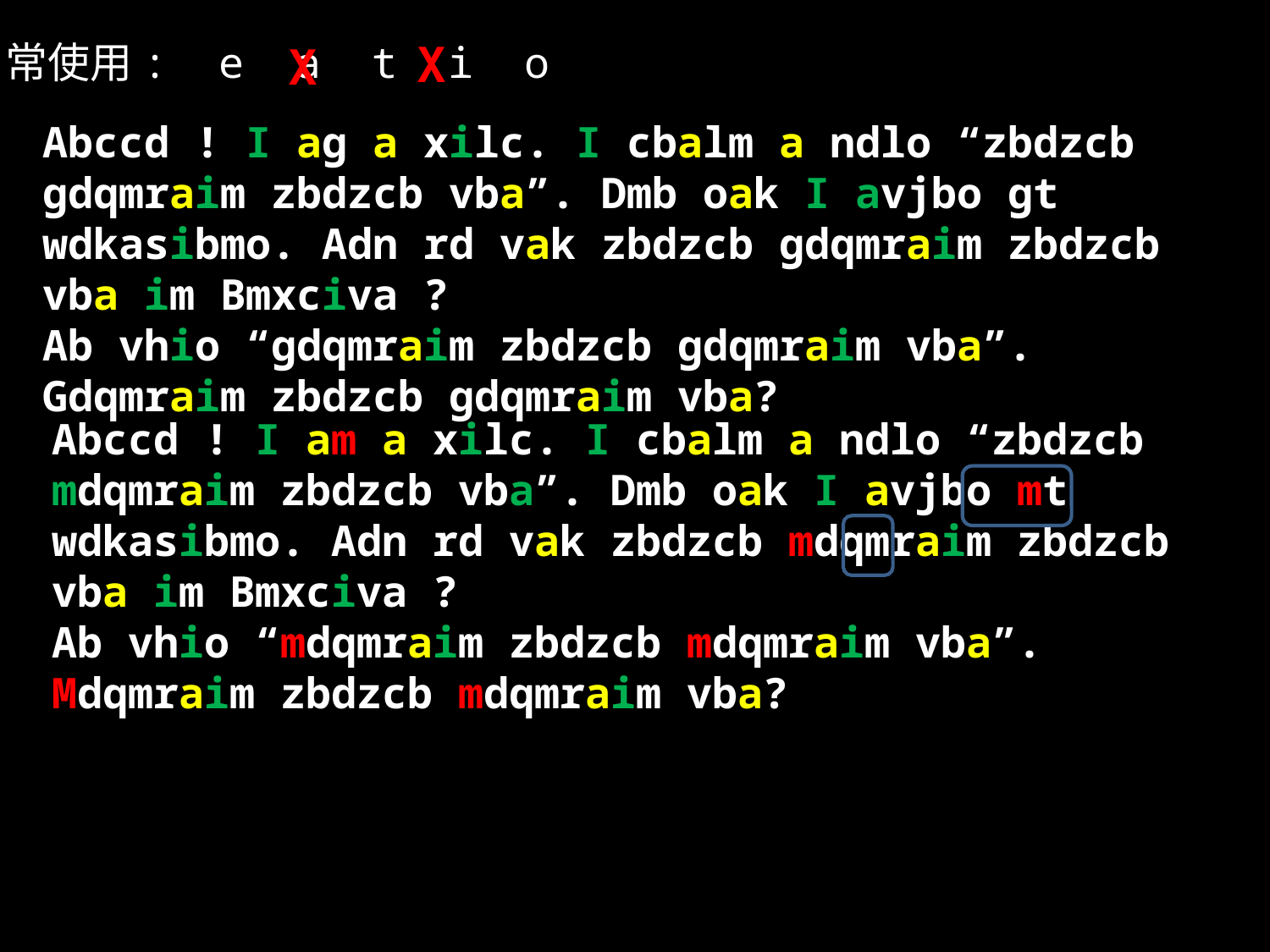

X
常使用:  e  a  t  i  o
X
Abccd ! I ag a xilc. I cbalm a ndlo “zbdzcb gdqmraim zbdzcb vba”. Dmb oak I avjbo gt wdkasibmo. Adn rd vak zbdzcb gdqmraim zbdzcb vba im Bmxciva ?
Ab vhio “gdqmraim zbdzcb gdqmraim vba”. Gdqmraim zbdzcb gdqmraim vba?
Abccd ! I am a xilc. I cbalm a ndlo “zbdzcb mdqmraim zbdzcb vba”. Dmb oak I avjbo mt wdkasibmo. Adn rd vak zbdzcb mdqmraim zbdzcb vba im Bmxciva ?
Ab vhio “mdqmraim zbdzcb mdqmraim vba”. Mdqmraim zbdzcb mdqmraim vba?